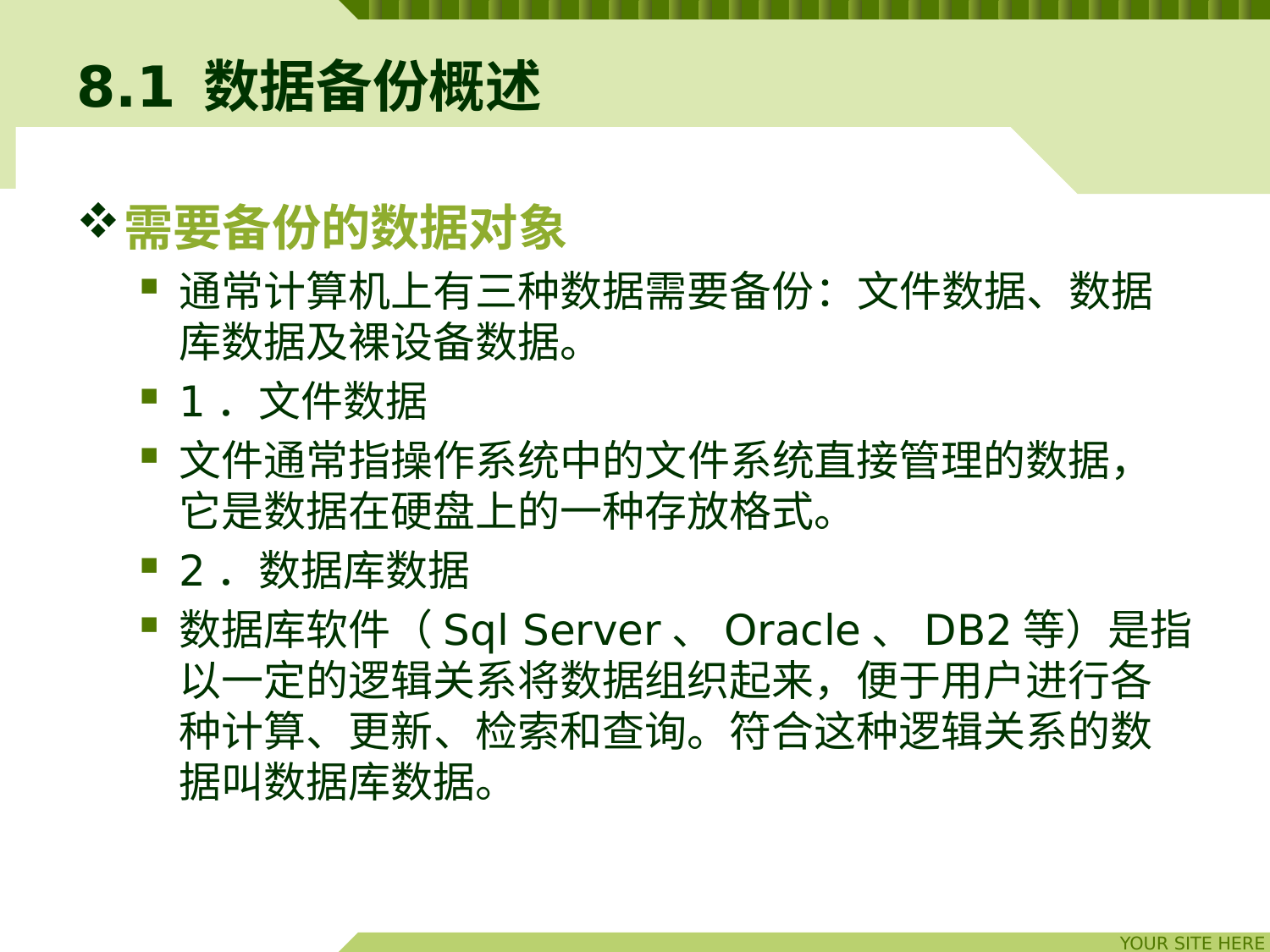

# 8.1	数据备份概述
需要备份的数据对象
通常计算机上有三种数据需要备份：文件数据、数据库数据及裸设备数据。
1．文件数据
文件通常指操作系统中的文件系统直接管理的数据，它是数据在硬盘上的一种存放格式。
2．数据库数据
数据库软件（Sql Server、Oracle、DB2等）是指以一定的逻辑关系将数据组织起来，便于用户进行各种计算、更新、检索和查询。符合这种逻辑关系的数据叫数据库数据。